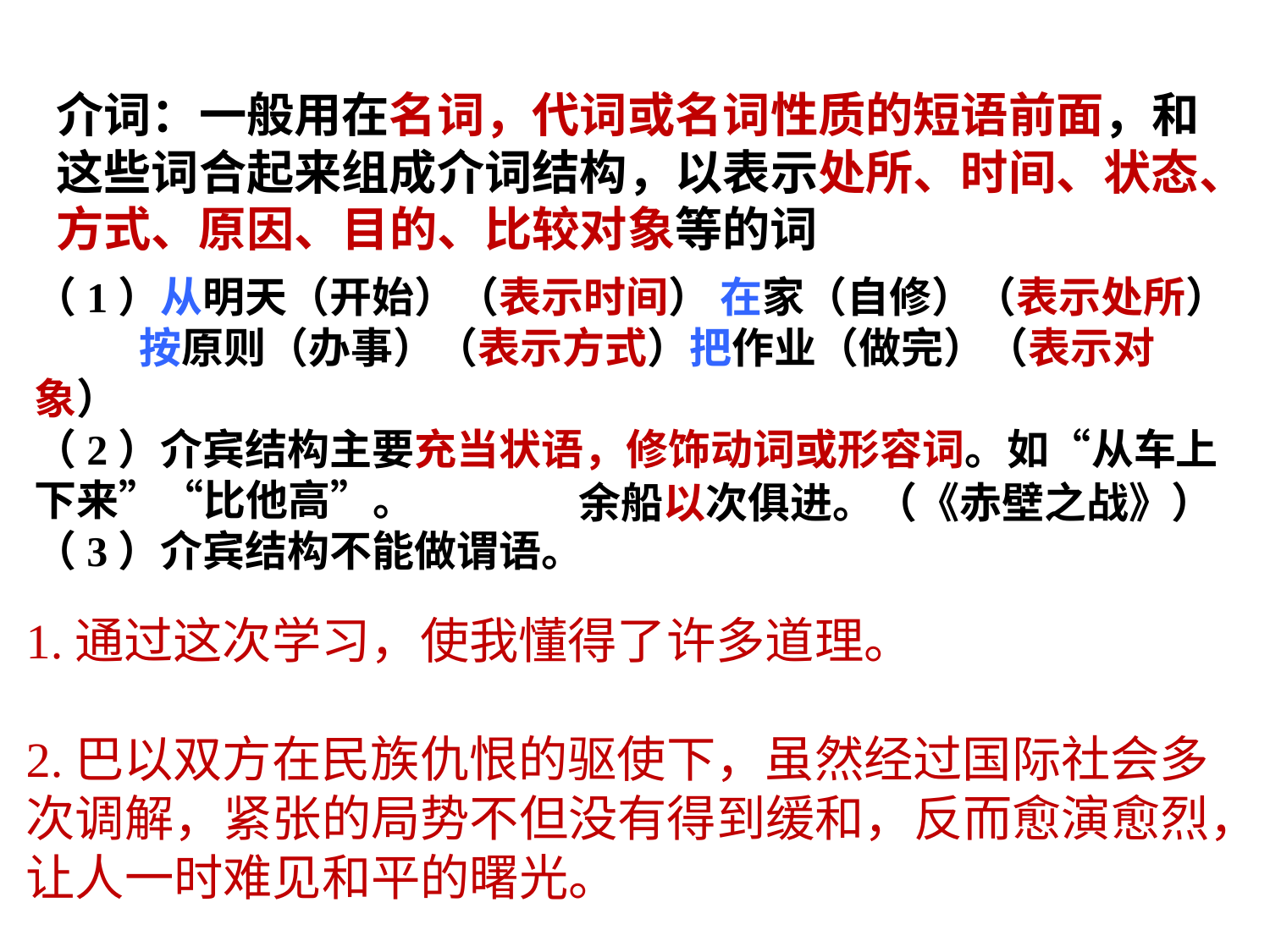

介词：一般用在名词，代词或名词性质的短语前面，和这些词合起来组成介词结构，以表示处所、时间、状态、方式、原因、目的、比较对象等的词

（1）从明天（开始）（表示时间） 在家（自修）（表示处所）
          按原则（办事）（表示方式）把作业（做完）（表示对象）
（2）介宾结构主要充当状语，修饰动词或形容词。如“从车上下来”“比他高”。
（3）介宾结构不能做谓语。

余船以次俱进。（《赤壁之战》）

1.通过这次学习，使我懂得了许多道理。

2.巴以双方在民族仇恨的驱使下，虽然经过国际社会多次调解，紧张的局势不但没有得到缓和，反而愈演愈烈，让人一时难见和平的曙光。